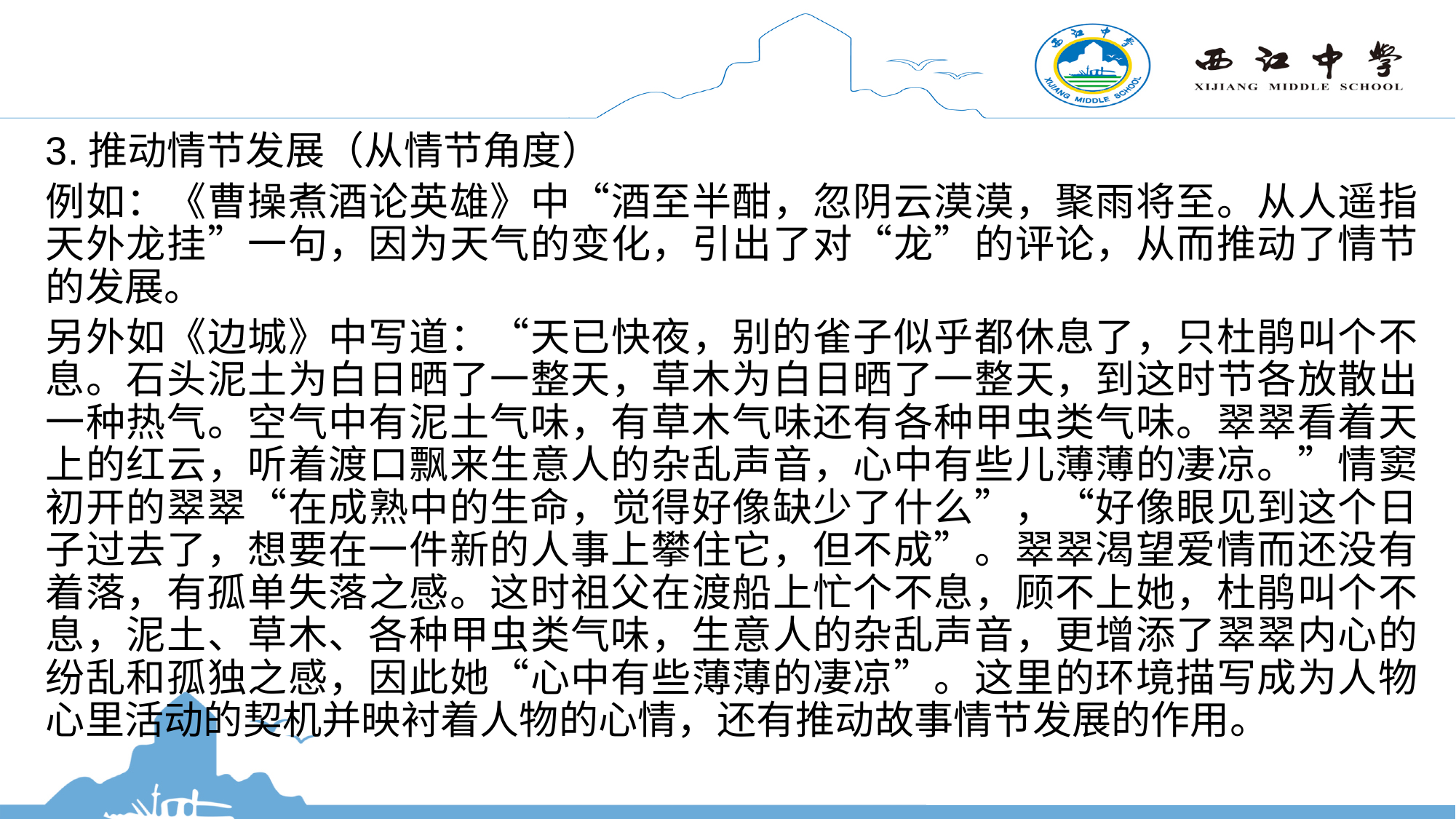

#
3.推动情节发展（从情节角度）
例如：《曹操煮酒论英雄》中“酒至半酣，忽阴云漠漠，聚雨将至。从人遥指天外龙挂”一句，因为天气的变化，引出了对“龙”的评论，从而推动了情节的发展。
另外如《边城》中写道：“天已快夜，别的雀子似乎都休息了，只杜鹃叫个不息。石头泥土为白日晒了一整天，草木为白日晒了一整天，到这时节各放散出一种热气。空气中有泥土气味，有草木气味还有各种甲虫类气味。翠翠看着天上的红云，听着渡口飘来生意人的杂乱声音，心中有些儿薄薄的凄凉。”情窦初开的翠翠“在成熟中的生命，觉得好像缺少了什么”，“好像眼见到这个日子过去了，想要在一件新的人事上攀住它，但不成”。翠翠渴望爱情而还没有着落，有孤单失落之感。这时祖父在渡船上忙个不息，顾不上她，杜鹃叫个不息，泥土、草木、各种甲虫类气味，生意人的杂乱声音，更增添了翠翠内心的纷乱和孤独之感，因此她“心中有些薄薄的凄凉”。这里的环境描写成为人物心里活动的契机并映衬着人物的心情，还有推动故事情节发展的作用。